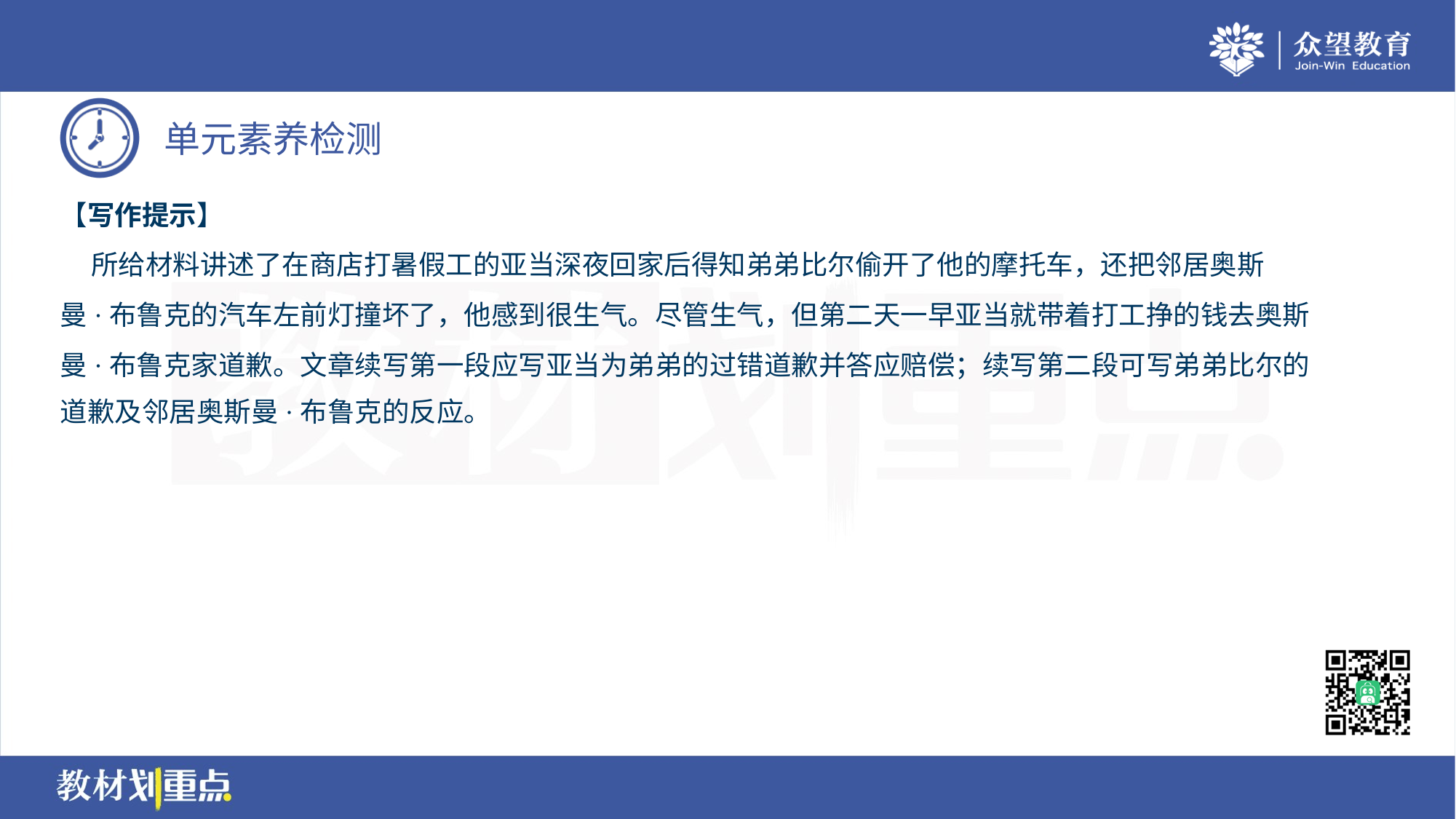

【写作提示】
    所给材料讲述了在商店打暑假工的亚当深夜回家后得知弟弟比尔偷开了他的摩托车，还把邻居奥斯
曼·布鲁克的汽车左前灯撞坏了，他感到很生气。尽管生气，但第二天一早亚当就带着打工挣的钱去奥斯
曼·布鲁克家道歉。文章续写第一段应写亚当为弟弟的过错道歉并答应赔偿；续写第二段可写弟弟比尔的
道歉及邻居奥斯曼·布鲁克的反应。